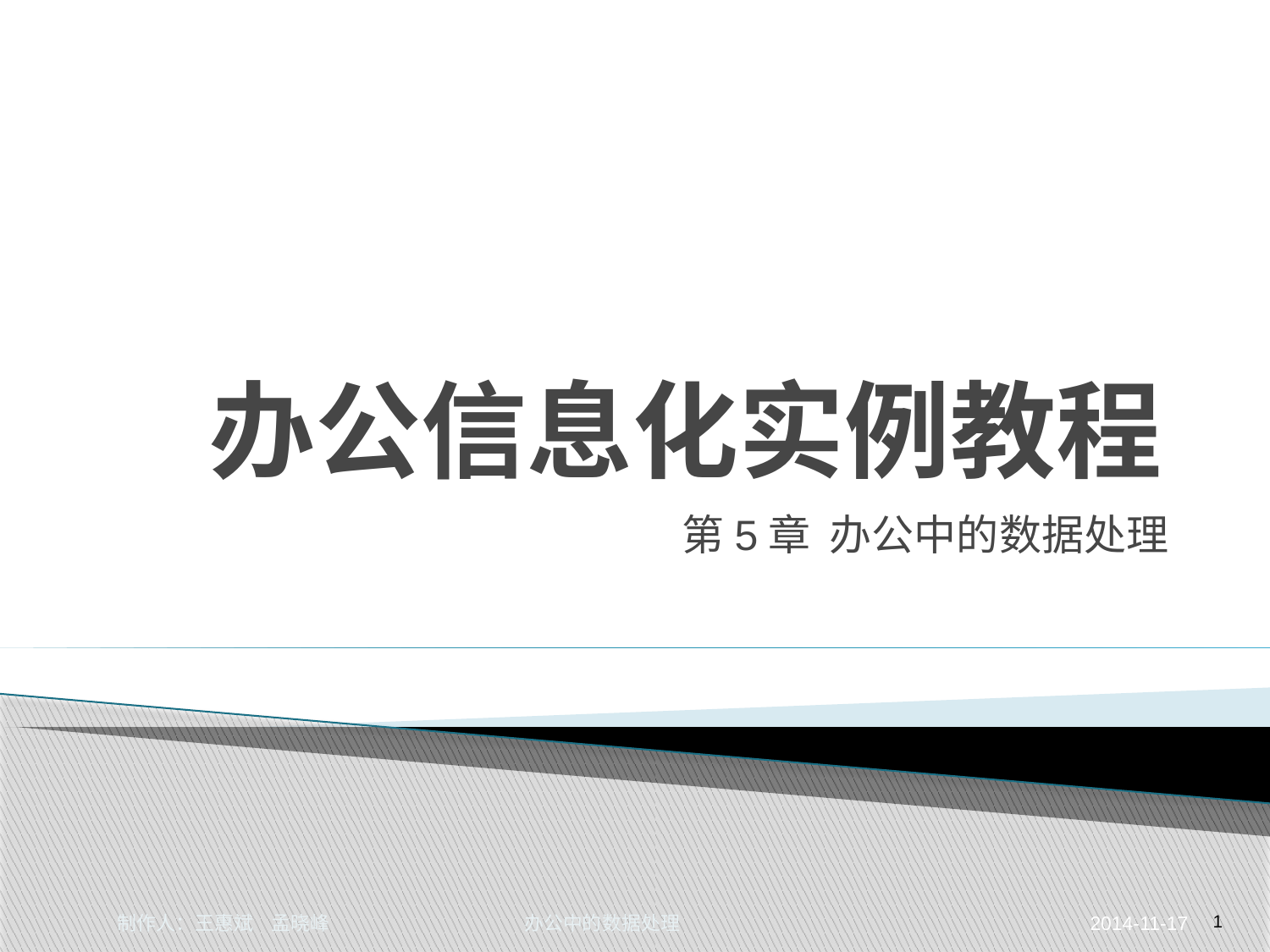

# 办公信息化实例教程
第5章  办公中的数据处理

制作人：王惠斌    孟晓峰                                            办公中的数据处理
2014-11-17
1